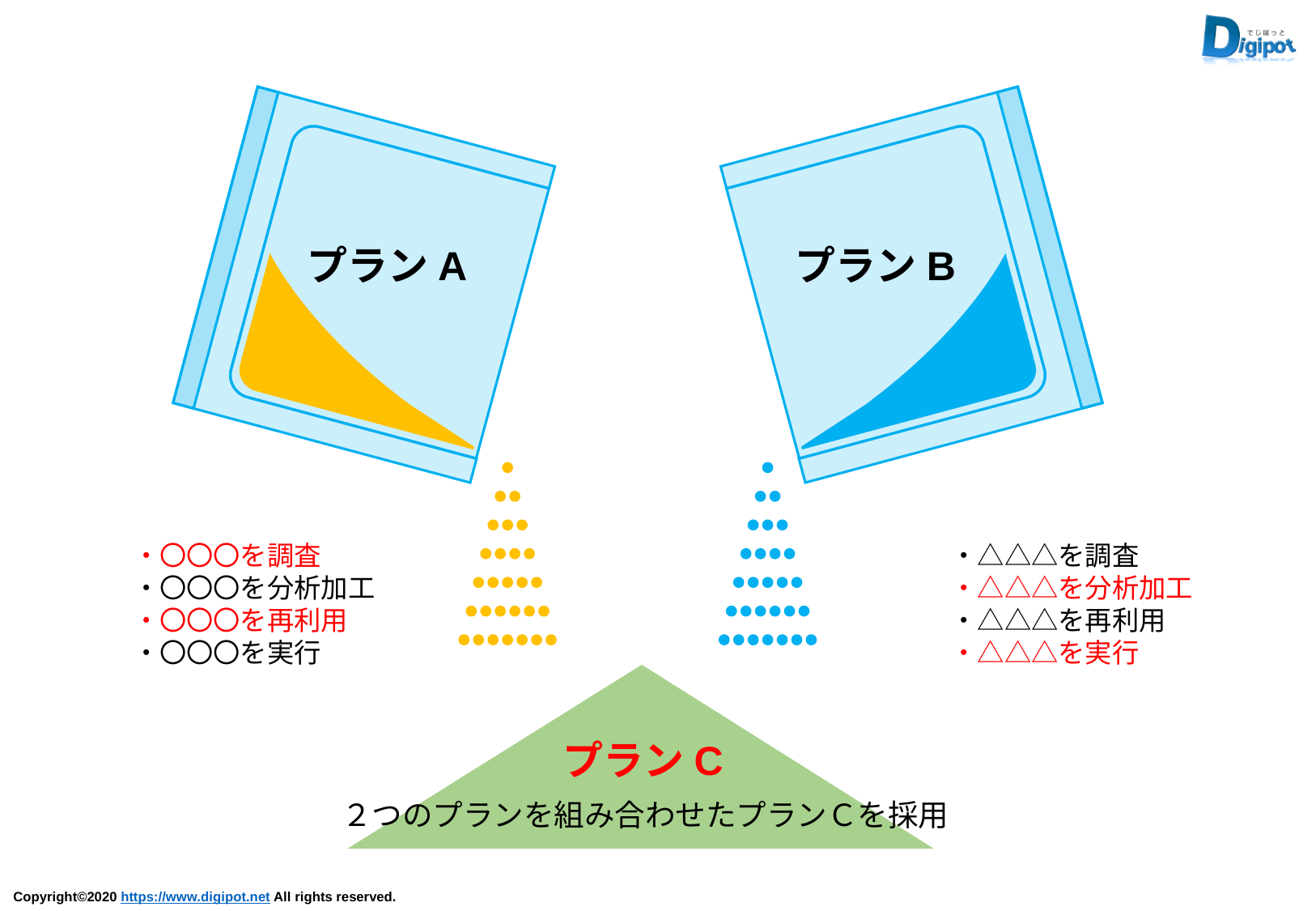

プランA
プランB
・〇〇〇を調査
・〇〇〇を分析加工
・〇〇〇を再利用
・〇〇〇を実行
・△△△を調査
・△△△を分析加工
・△△△を再利用
・△△△を実行

プランC
２つのプランを組み合わせたプランＣを採用